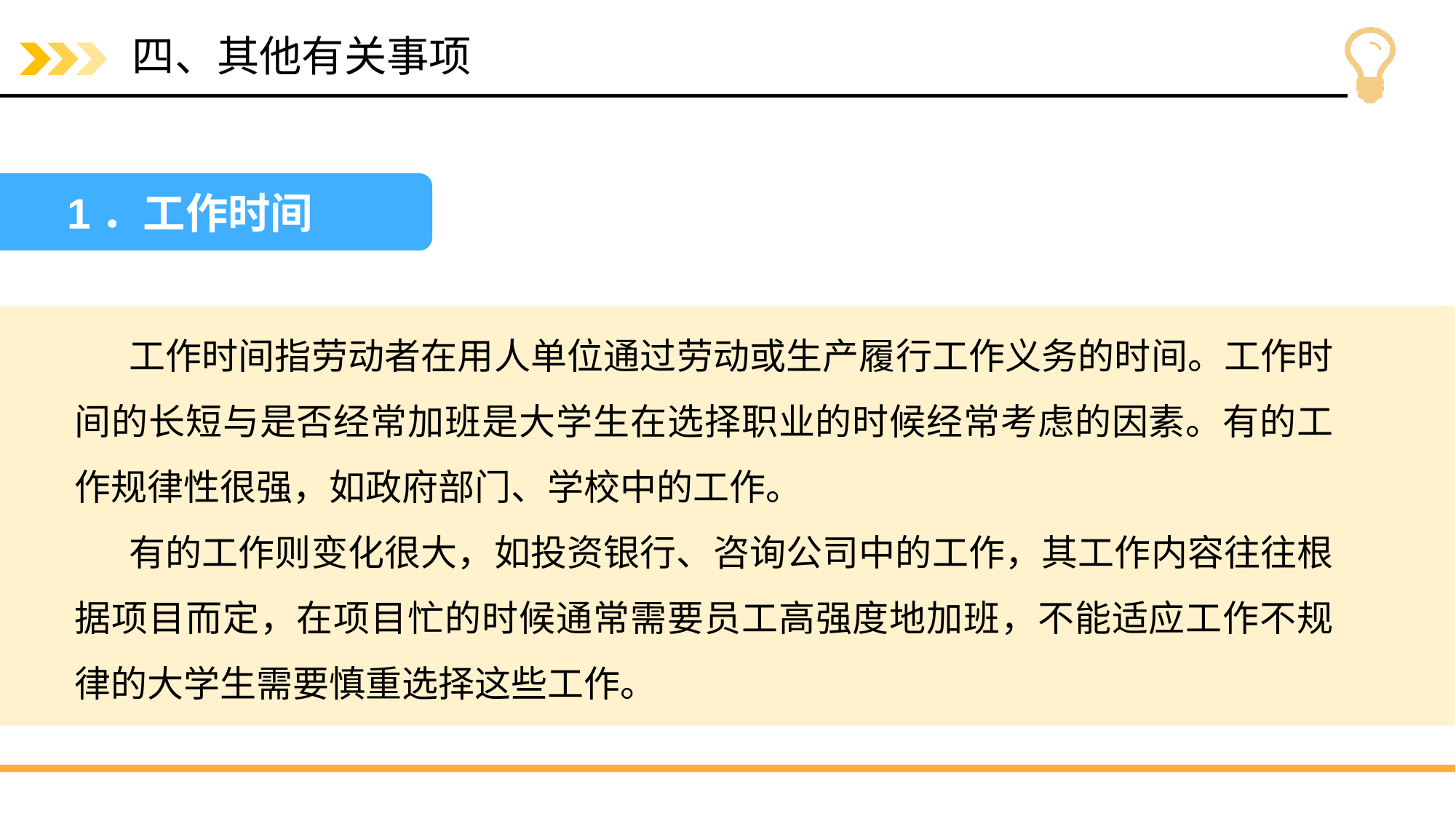

14
# 四、其他有关事项
1．工作时间

工作时间指劳动者在用人单位通过劳动或生产履行工作义务的时间。工作时间的长短与是否经常加班是大学生在选择职业的时候经常考虑的因素。有的工作规律性很强，如政府部门、学校中的工作。
有的工作则变化很大，如投资银行、咨询公司中的工作，其工作内容往往根据项目而定，在项目忙的时候通常需要员工高强度地加班，不能适应工作不规律的大学生需要慎重选择这些工作。